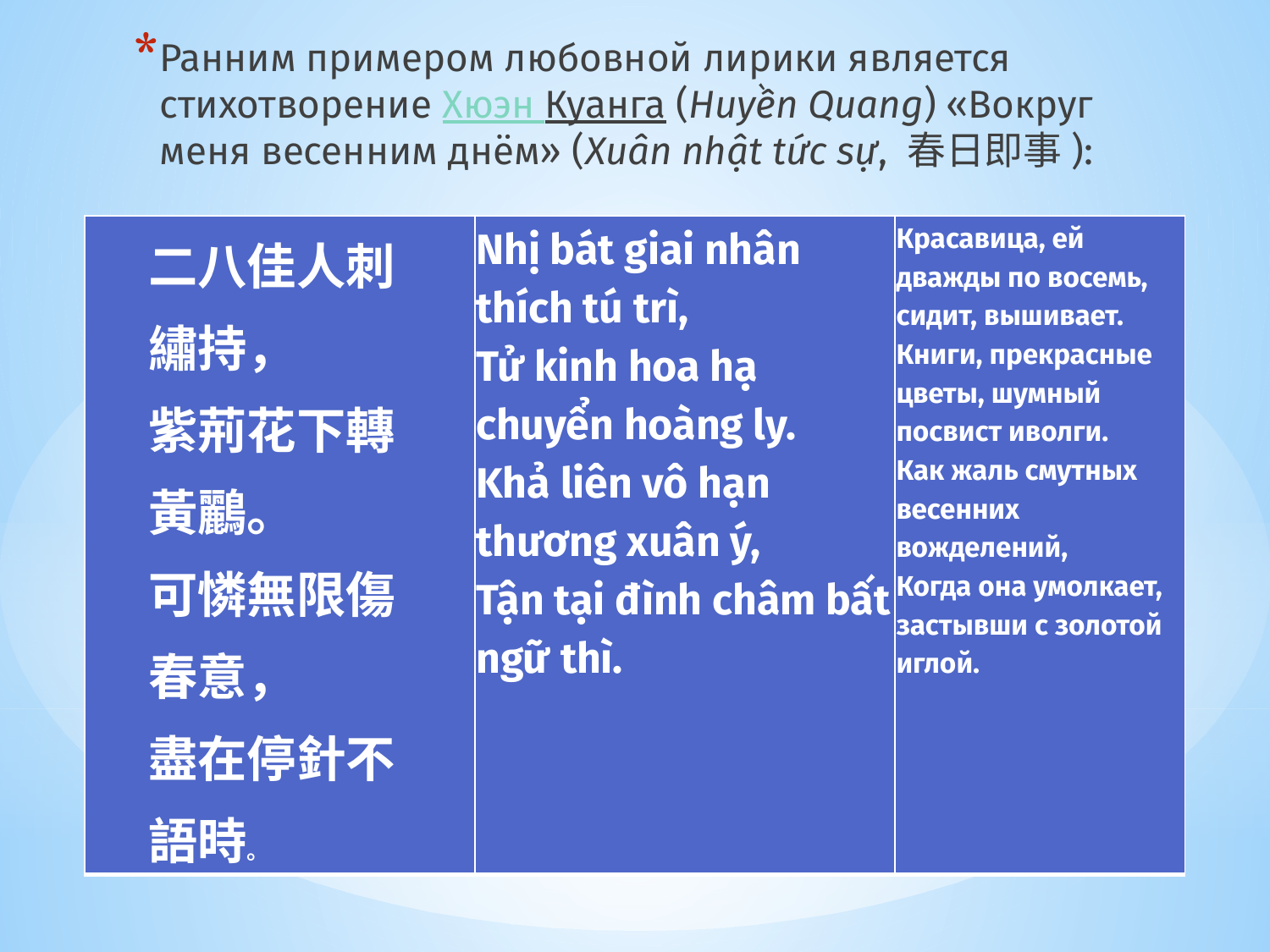

Ранним примером любовной лирики является стихотворение Хюэн Куанга (Huyền Quang) «Вокруг меня весенним днём» (Xuân nhật tức sự, 春日即事):

| 二八佳人刺繡持， 紫荊花下轉黃鸝。 可憐無限傷春意， 盡在停針不語時。 | Nhị bát giai nhân thích tú trì, Tử kinh hoa hạ chuyển hoàng ly. Khả liên vô hạn thương xuân ý, Tận tại đình châm bất ngữ thì. | Красавица, ей дважды по восемь, сидит, вышивает. Книги, прекрасные цветы, шумный посвист иволги. Как жаль смутных весенних вожделений, Когда она умолкает, застывши с золотой иглой. |
| --- | --- | --- |